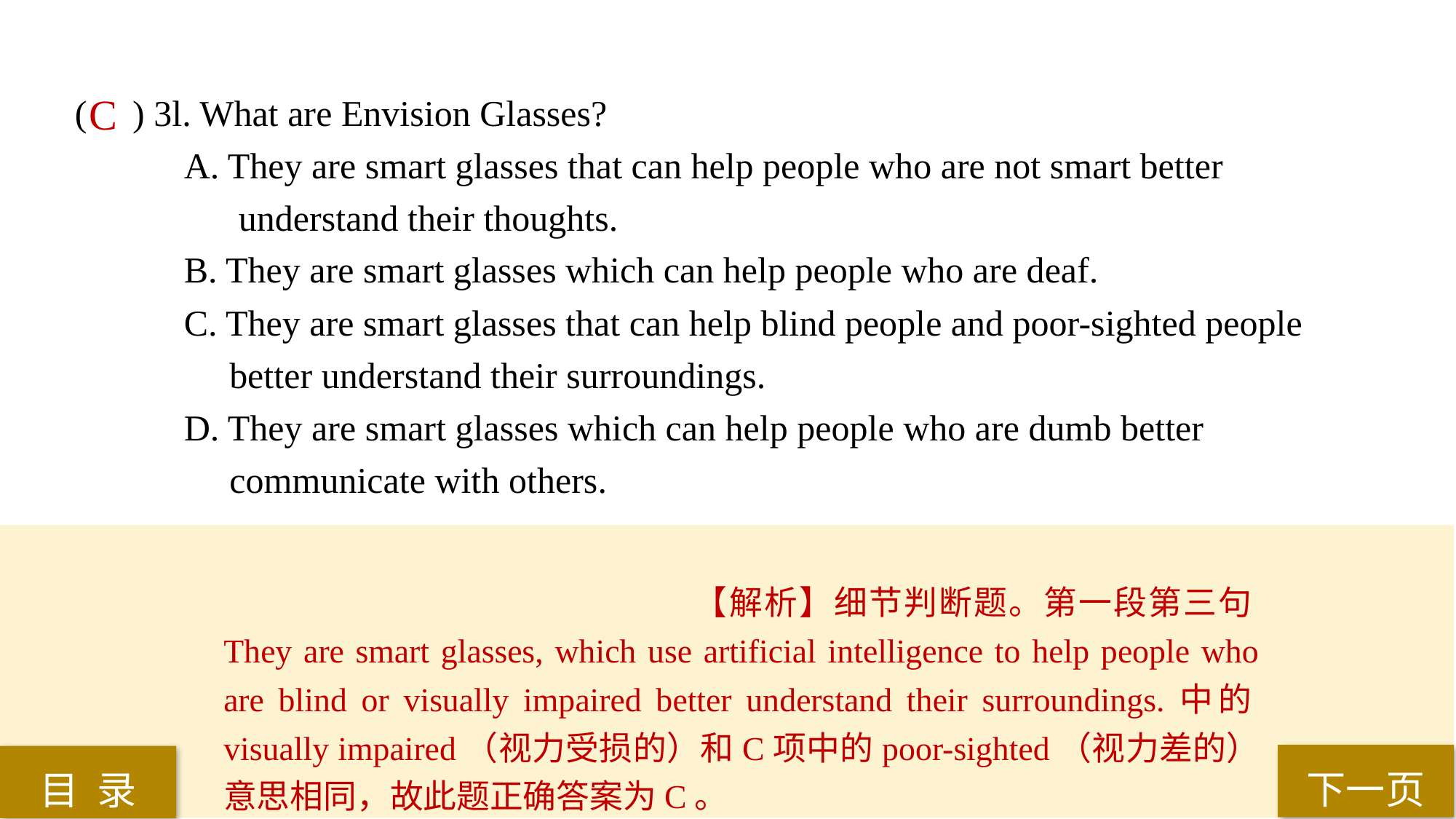

(     ) 3l. What are Envision Glasses?
A. They are smart glasses that can help people who are not smart better
      understand their thoughts.
B. They are smart glasses which can help people who are deaf.
C. They are smart glasses that can help blind people and poor-sighted people
     better understand their surroundings.
D. They are smart glasses which can help people who are dumb better
     communicate with others.
C
【解析】细节判断题。第一段第三句They are smart glasses, which use artificial intelligence to help people who are blind or visually impaired better understand their surroundings.中的visually impaired（视力受损的）和C项中的poor-sighted（视力差的）意思相同，故此题正确答案为C。